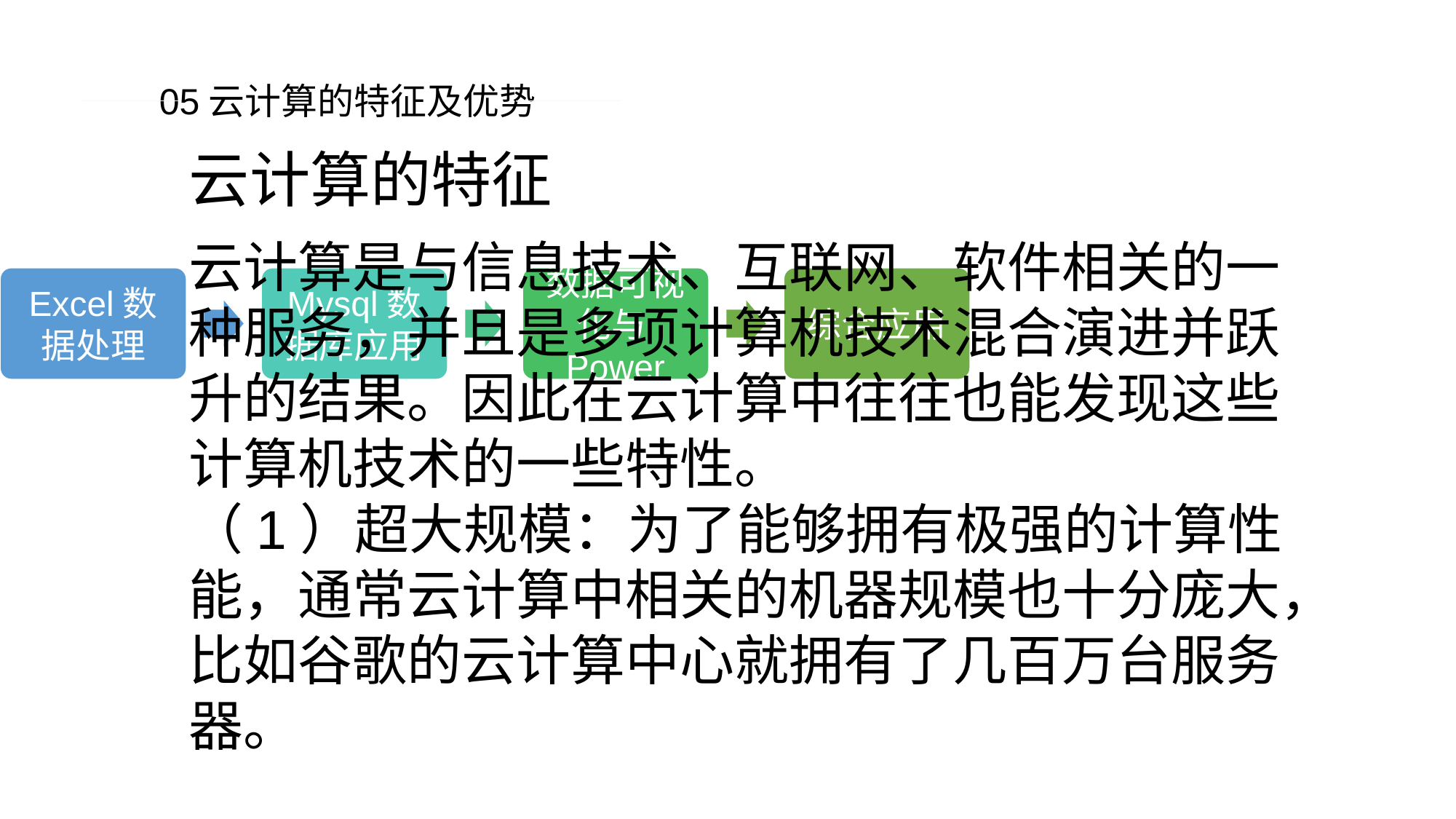

05云计算的特征及优势
Excel数据处理

Mysql数据库应用

数据可视化与Power

综合应用
云计算的特征
云计算是与信息技术、互联网、软件相关的一种服务，并且是多项计算机技术混合演进并跃升的结果。因此在云计算中往往也能发现这些计算机技术的一些特性。
（1）超大规模：为了能够拥有极强的计算性能，通常云计算中相关的机器规模也十分庞大，比如谷歌的云计算中心就拥有了几百万台服务器。

PPT模板 http://www.1ppt.com/moban/